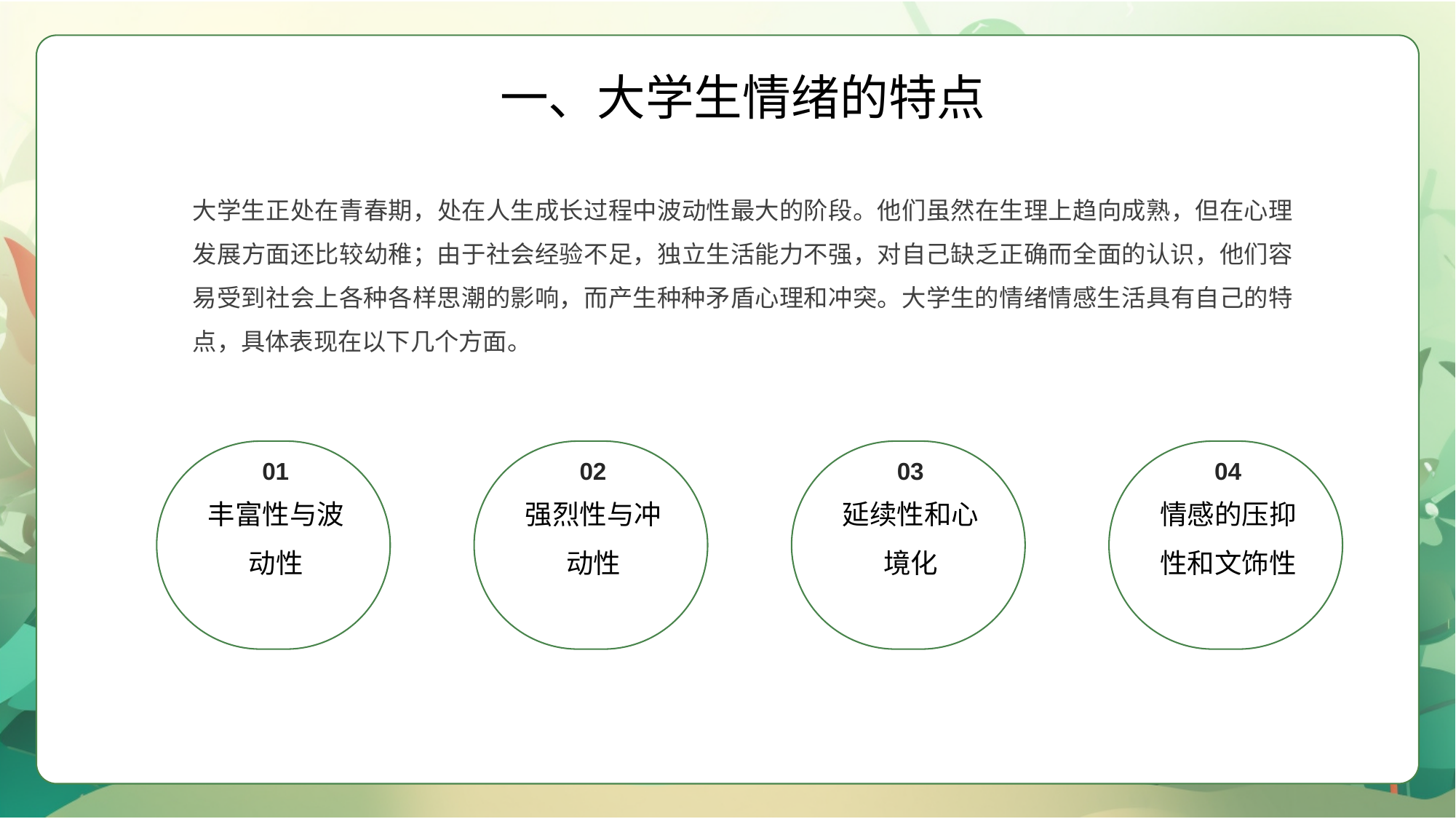

一、大学生情绪的特点
大学生正处在青春期，处在人生成长过程中波动性最大的阶段。他们虽然在生理上趋向成熟，但在心理发展方面还比较幼稚；由于社会经验不足，独立生活能力不强，对自己缺乏正确而全面的认识，他们容易受到社会上各种各样思潮的影响，而产生种种矛盾心理和冲突。大学生的情绪情感生活具有自己的特点，具体表现在以下几个方面。

01
丰富性与波动性

02
强烈性与冲动性

03
延续性和心境化

04
情感的压抑性和文饰性